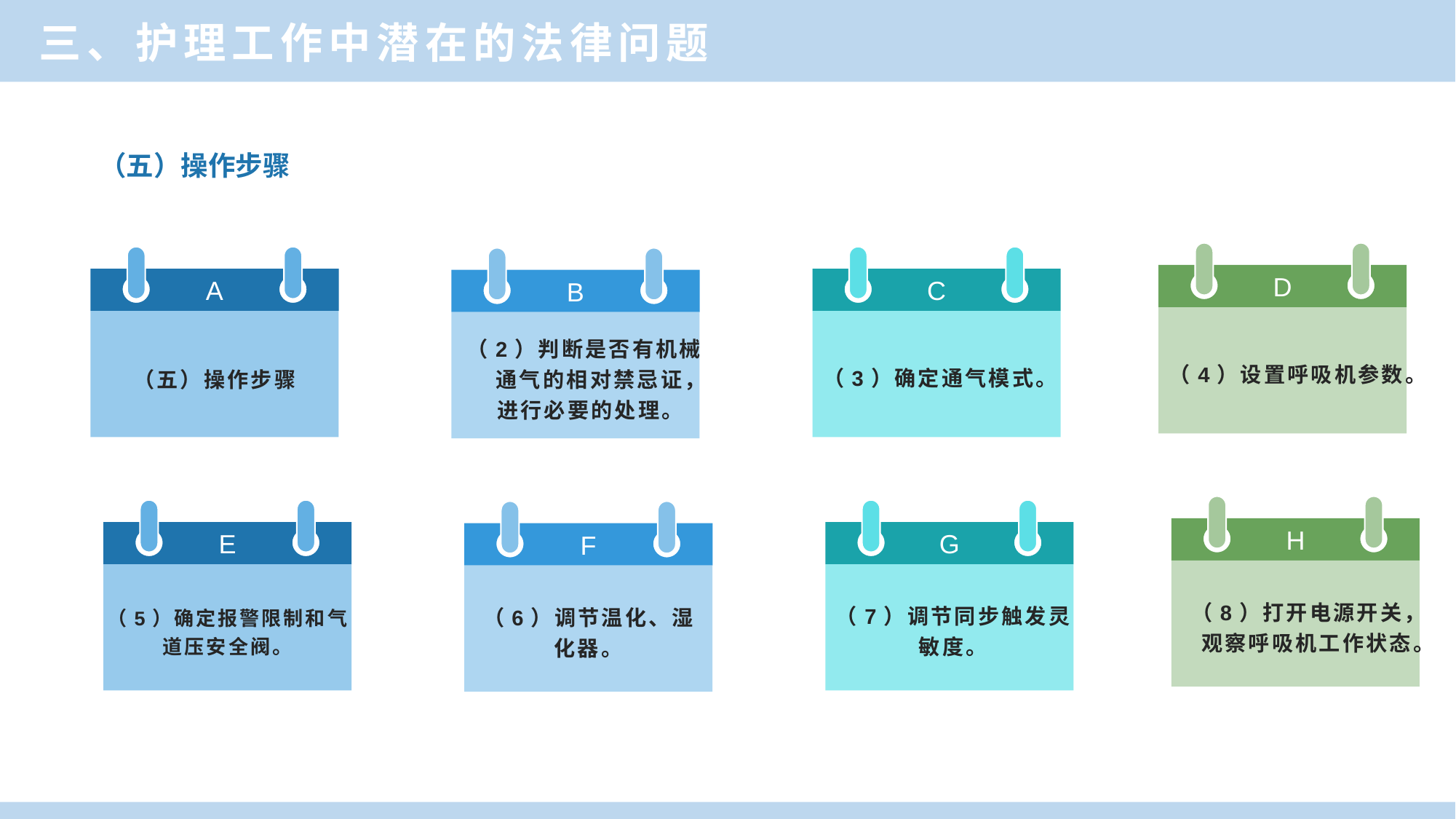

三、护理工作中潜在的法律问题
（五）操作步骤

D

（4）设置呼吸机参数。

A

（五）操作步骤

C

（3）确定通气模式。

B

（2）判断是否有机械
    通气的相对禁忌证，
 进行必要的处理。

H

（8）打开电源开关，
  观察呼吸机工作状态。

E

（5）确定报警限制和气
道压安全阀。

G

（7）调节同步触发灵
敏度。

F

（6）调节温化、湿
化器。